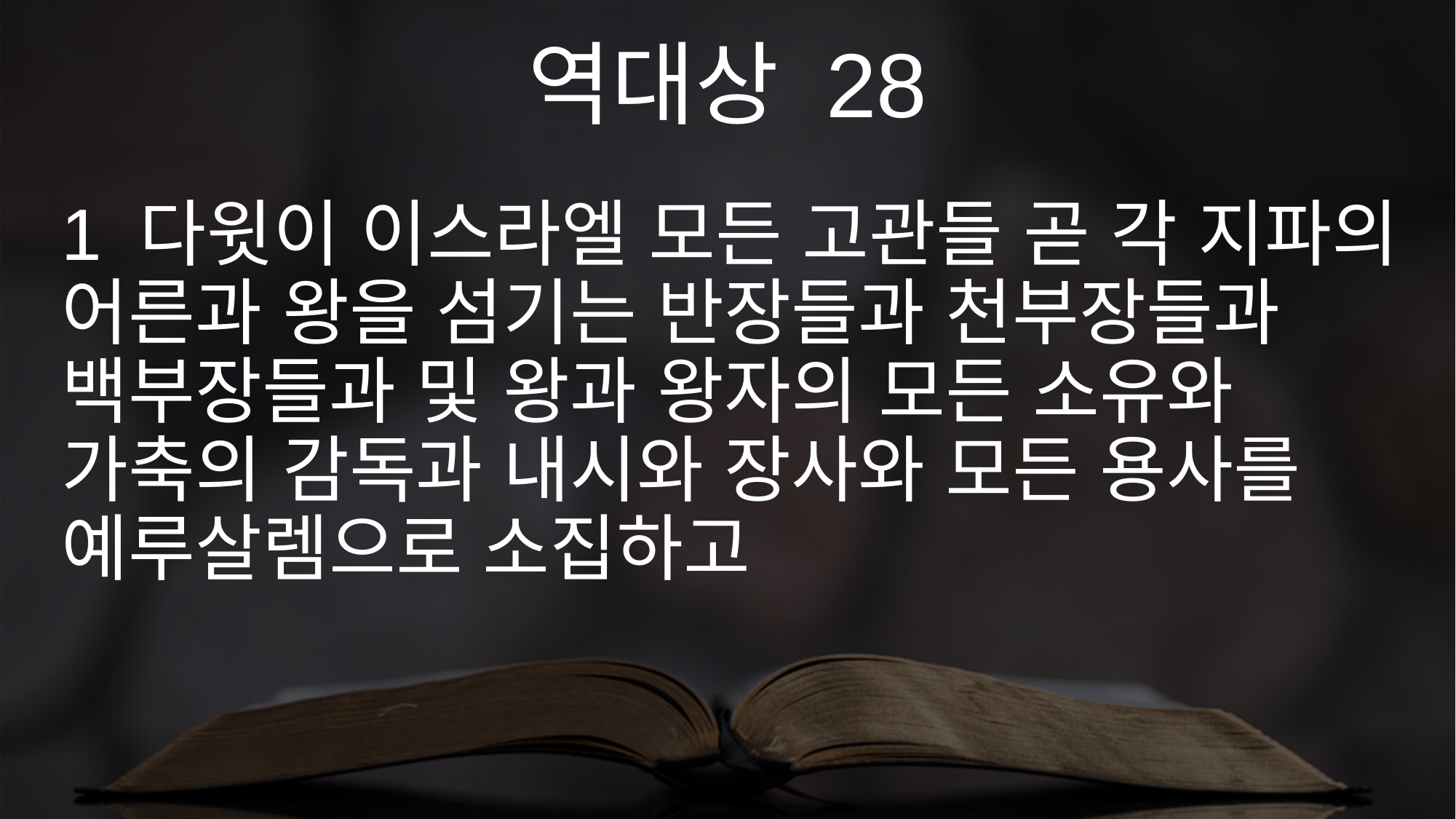

역대상 28
1 다윗이 이스라엘 모든 고관들 곧 각 지파의 어른과 왕을 섬기는 반장들과 천부장들과 백부장들과 및 왕과 왕자의 모든 소유와 가축의 감독과 내시와 장사와 모든 용사를 예루살렘으로 소집하고